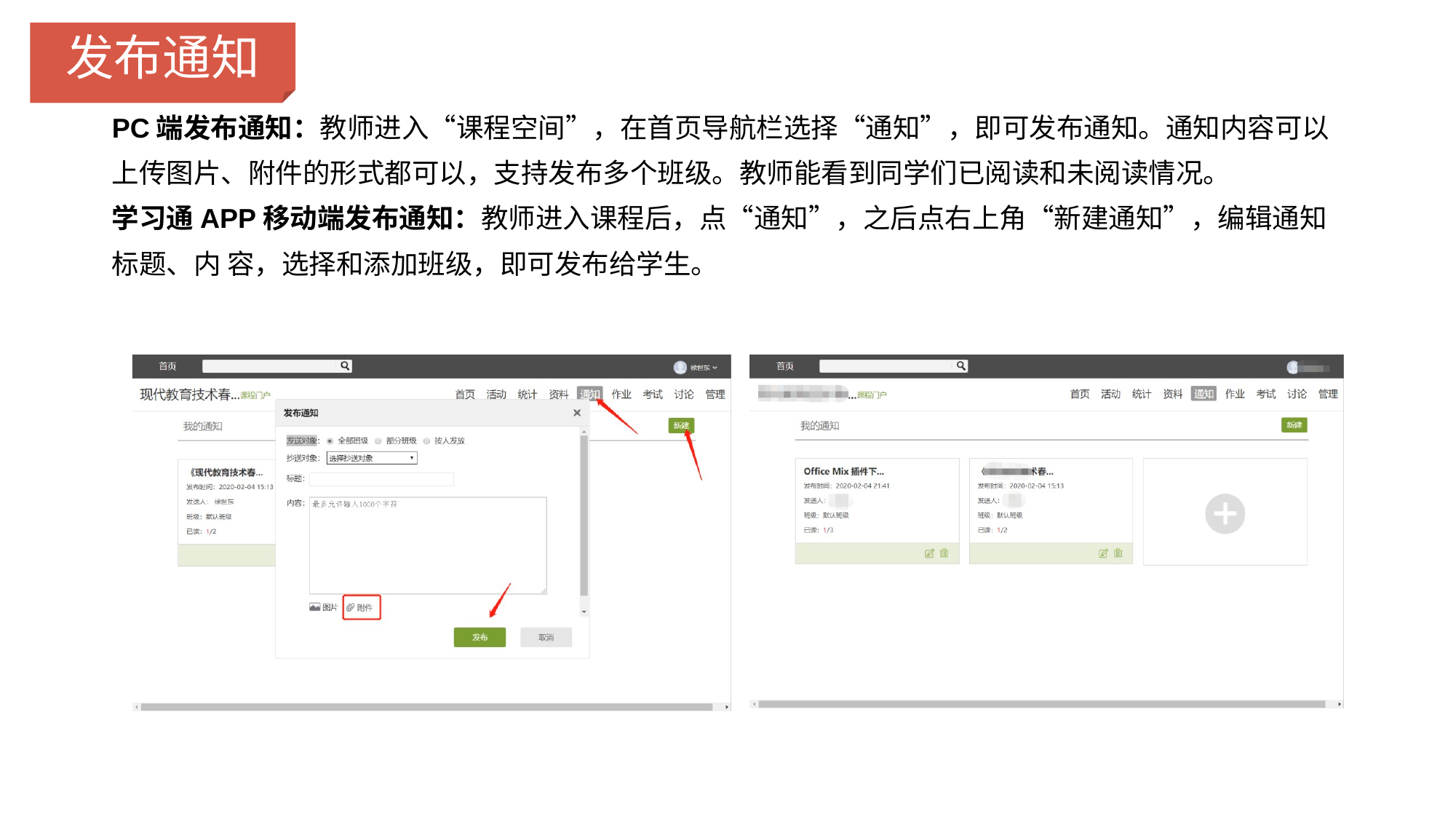

发布通知
PC端发布通知：教师进入“课程空间”，在首页导航栏选择“通知”，即可发布通知。通知内容可以 上传图片、附件的形式都可以，支持发布多个班级。教师能看到同学们已阅读和未阅读情况。
学习通APP移动端发布通知：教师进入课程后，点“通知”，之后点右上角“新建通知”，编辑通知标题、内 容，选择和添加班级，即可发布给学生。